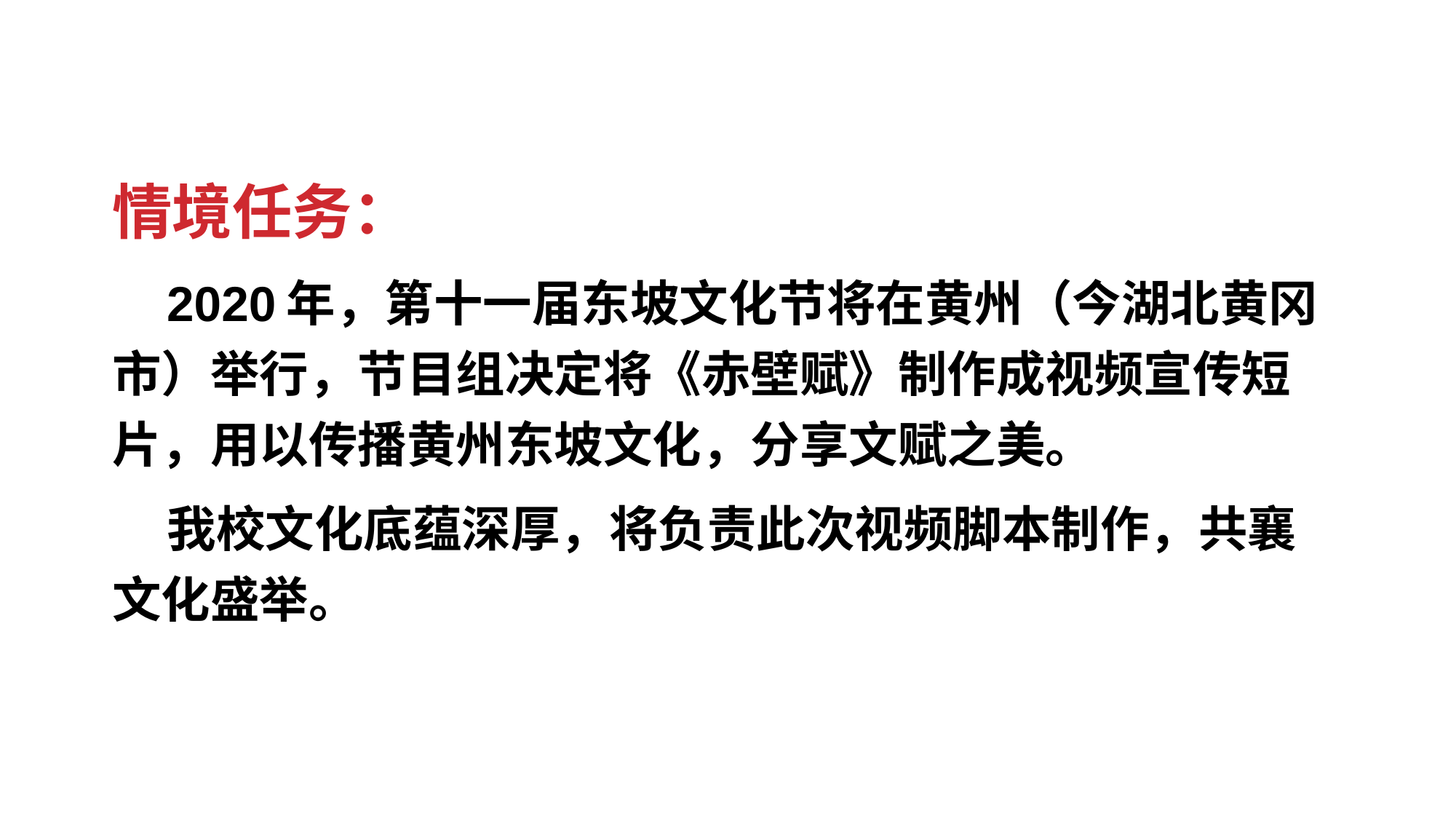

情境任务：
    2020年，第十一届东坡文化节将在黄州（今湖北黄冈市）举行，节目组决定将《赤壁赋》制作成视频宣传短片，用以传播黄州东坡文化，分享文赋之美。
    我校文化底蕴深厚，将负责此次视频脚本制作，共襄文化盛举。